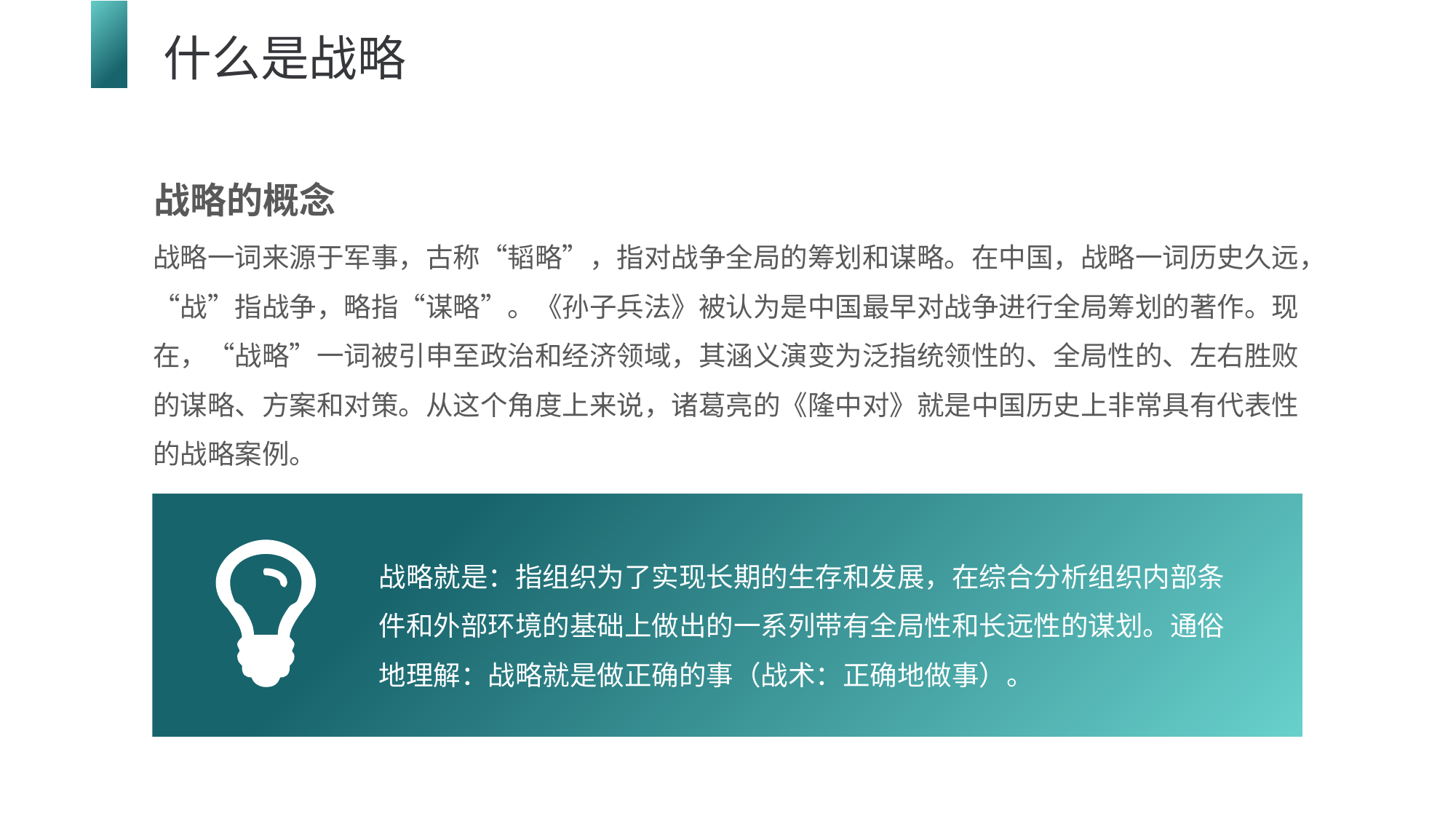

什么是战略
战略的概念
战略一词来源于军事，古称“韬略”，指对战争全局的筹划和谋略。在中国，战略一词历史久远，“战”指战争，略指“谋略”。《孙子兵法》被认为是中国最早对战争进行全局筹划的著作。现在，“战略”一词被引申至政治和经济领域，其涵义演变为泛指统领性的、全局性的、左右胜败的谋略、方案和对策。从这个角度上来说，诸葛亮的《隆中对》就是中国历史上非常具有代表性的战略案例。

战略就是：指组织为了实现长期的生存和发展，在综合分析组织内部条件和外部环境的基础上做出的一系列带有全局性和长远性的谋划。通俗地理解：战略就是做正确的事（战术：正确地做事）。